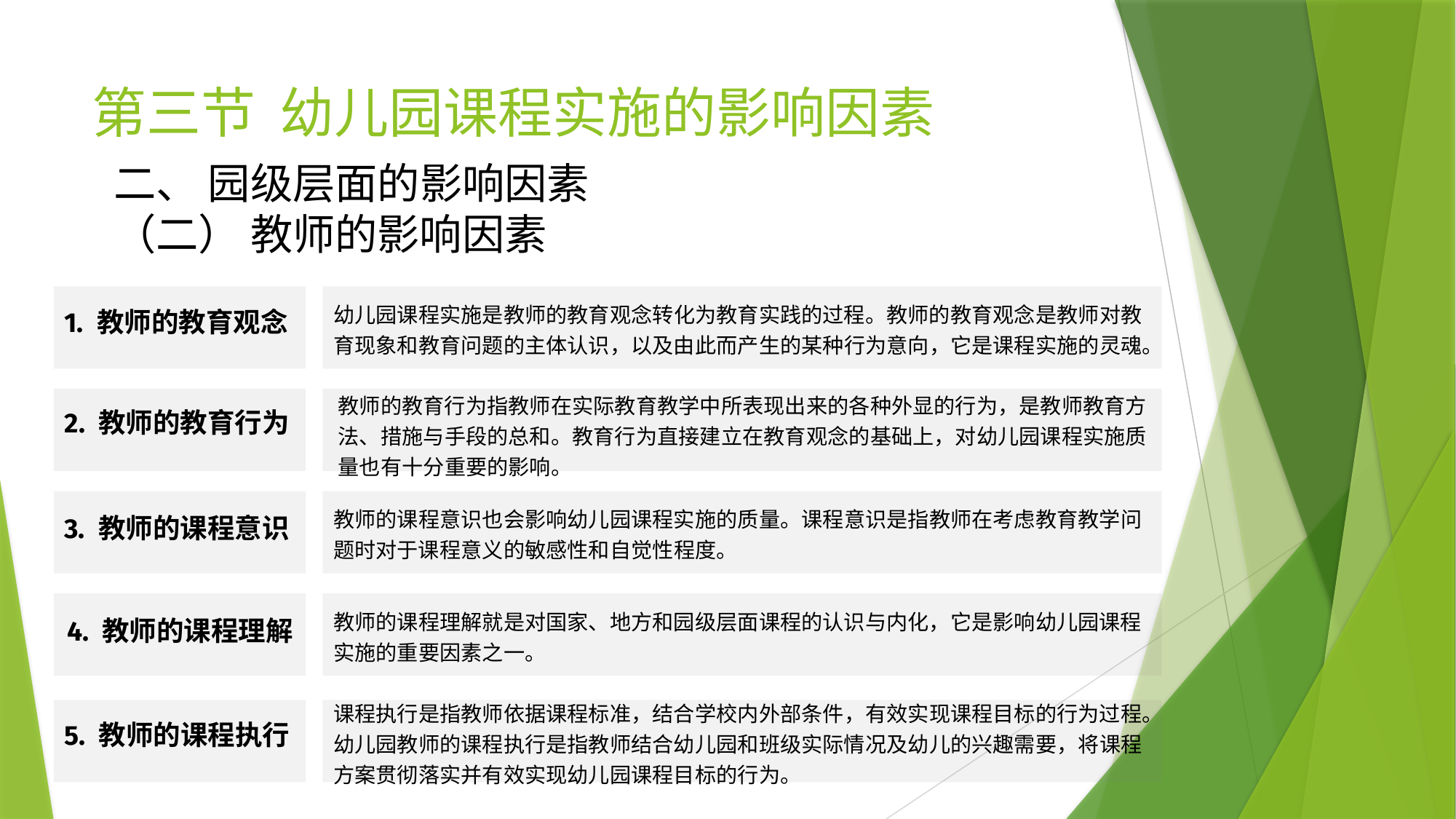

# 第三节  幼儿园课程实施的影响因素
二、 园级层面的影响因素
（二） 教师的影响因素

幼儿园课程实施是教师的教育观念转化为教育实践的过程。教师的教育观念是教师对教育现象和教育问题的主体认识，以及由此而产生的某种行为意向，它是课程实施的灵魂。
1. 教师的教育观念
教师的教育行为指教师在实际教育教学中所表现出来的各种外显的行为，是教师教育方法、措施与手段的总和。教育行为直接建立在教育观念的基础上，对幼儿园课程实施质量也有十分重要的影响。

 2. 教师的教育行为

教师的课程意识也会影响幼儿园课程实施的质量。课程意识是指教师在考虑教育教学问题时对于课程意义的敏感性和自觉性程度。
3. 教师的课程意识

教师的课程理解就是对国家、地方和园级层面课程的认识与内化，它是影响幼儿园课程实施的重要因素之一。
4. 教师的课程理解
课程执行是指教师依据课程标准，结合学校内外部条件，有效实现课程目标的行为过程。幼儿园教师的课程执行是指教师结合幼儿园和班级实际情况及幼儿的兴趣需要，将课程方案贯彻落实并有效实现幼儿园课程目标的行为。

5. 教师的课程执行